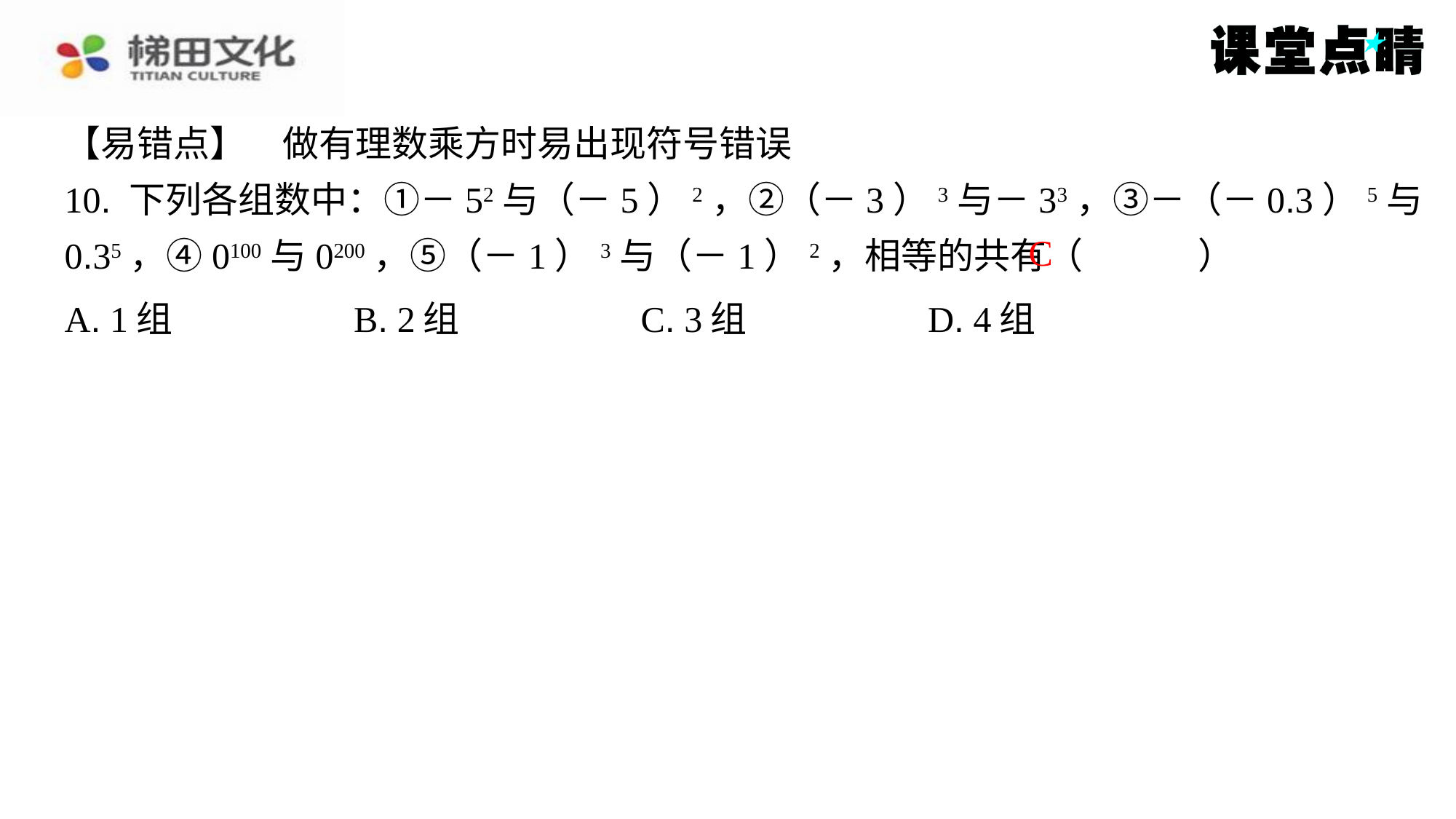

【易错点】　做有理数乘方时易出现符号错误
10. 下列各组数中：①－52与（－5）2，②（－3）3与－33，③－（－0.3）5与
0.35，④0100与0200，⑤（－1）3与（－1）2，相等的共有（　C　）
C
| A. 1组 | B. 2组 | C. 3组 | D. 4组 |
| --- | --- | --- | --- |